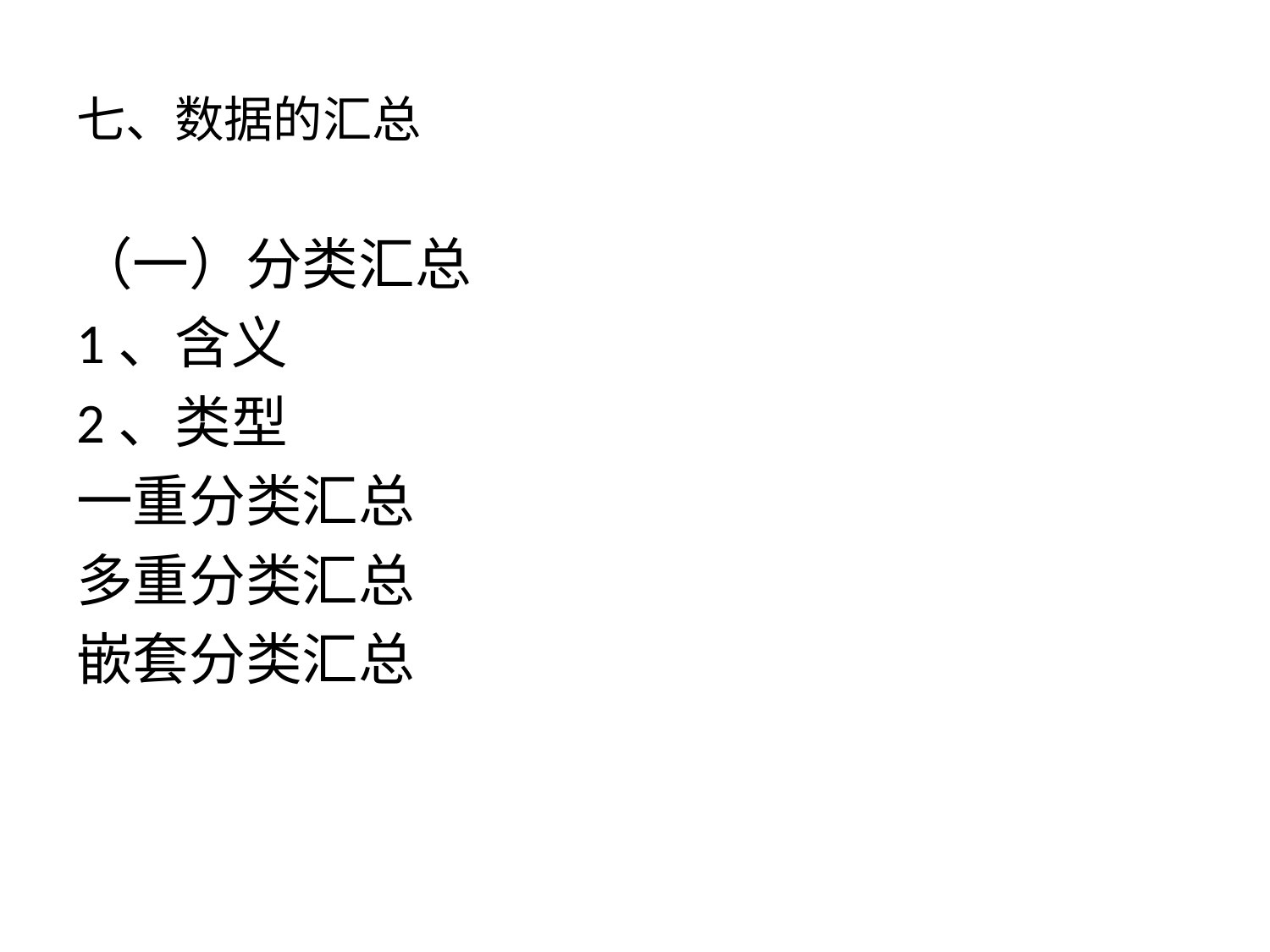

# 七、数据的汇总
（一）分类汇总
1、含义
2、类型
一重分类汇总
多重分类汇总
嵌套分类汇总